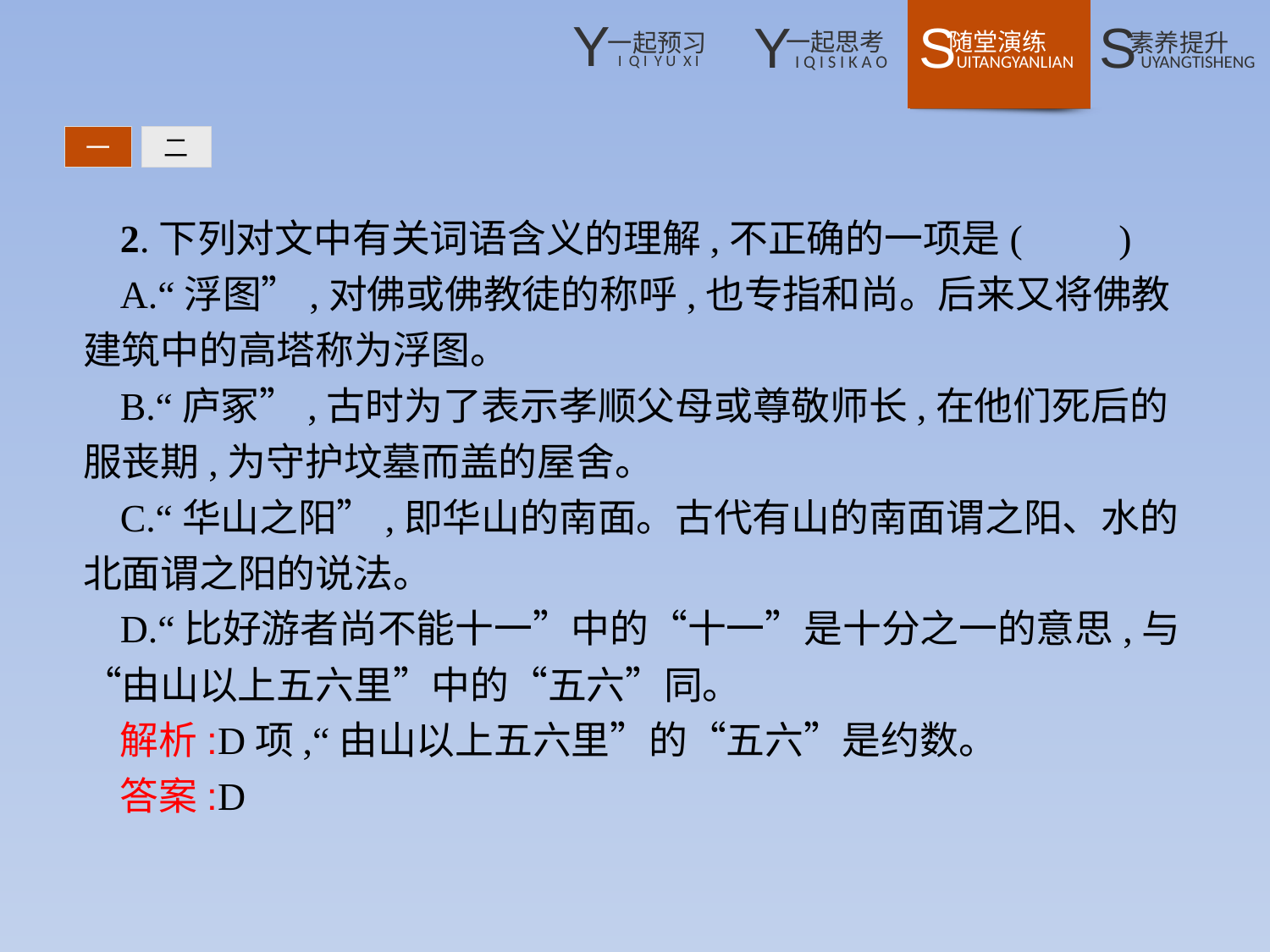

一
二
2.下列对文中有关词语含义的理解,不正确的一项是(　　)
A.“浮图”,对佛或佛教徒的称呼,也专指和尚。后来又将佛教建筑中的高塔称为浮图。
B.“庐冢”,古时为了表示孝顺父母或尊敬师长,在他们死后的服丧期,为守护坟墓而盖的屋舍。
C.“华山之阳”,即华山的南面。古代有山的南面谓之阳、水的北面谓之阳的说法。
D.“比好游者尚不能十一”中的“十一”是十分之一的意思,与“由山以上五六里”中的“五六”同。
解析:D项,“由山以上五六里”的“五六”是约数。
答案:D